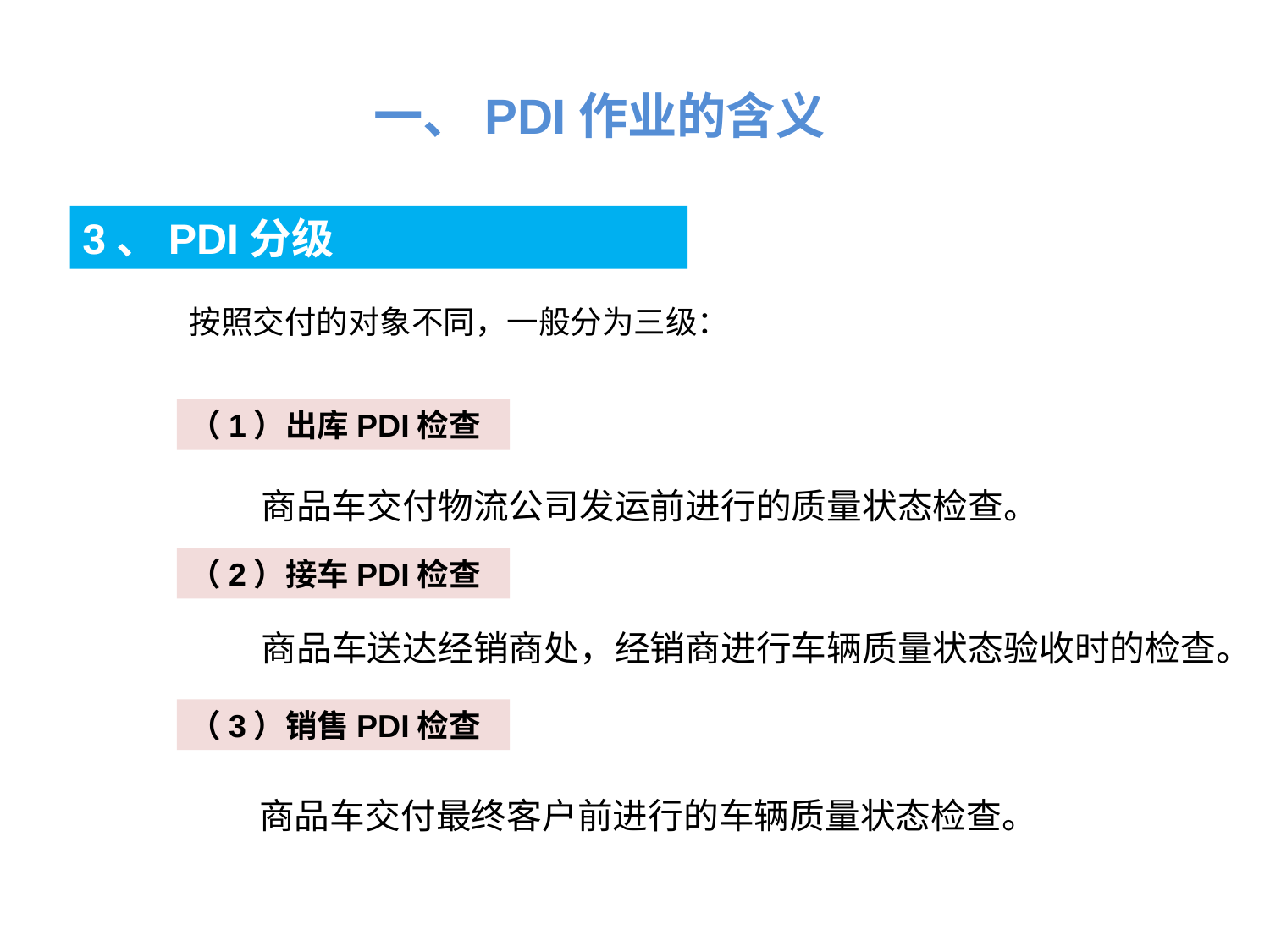

一、PDI作业的含义
3、PDI分级
按照交付的对象不同，一般分为三级：
（1）出库PDI检查
商品车交付物流公司发运前进行的质量状态检查。
（2）接车PDI检查
商品车送达经销商处，经销商进行车辆质量状态验收时的检查。
（3）销售PDI检查
商品车交付最终客户前进行的车辆质量状态检查。